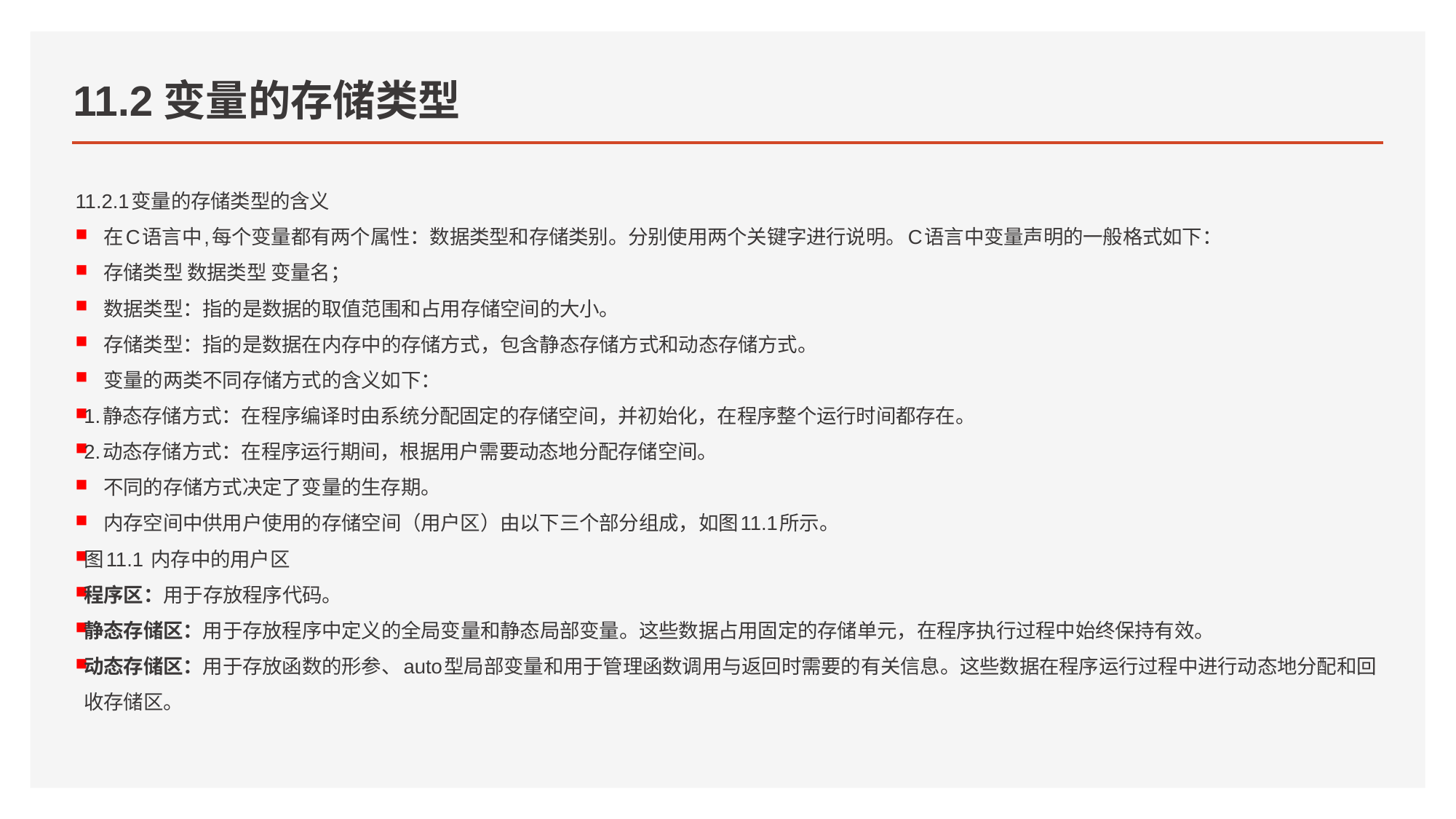

# 11.2变量的存储类型
11.2.1变量的存储类型的含义
    在C语言中,每个变量都有两个属性：数据类型和存储类别。分别使用两个关键字进行说明。C语言中变量声明的一般格式如下：
    存储类型 数据类型 变量名；
    数据类型：指的是数据的取值范围和占用存储空间的大小。
    存储类型：指的是数据在内存中的存储方式，包含静态存储方式和动态存储方式。
    变量的两类不同存储方式的含义如下：
1.静态存储方式：在程序编译时由系统分配固定的存储空间，并初始化，在程序整个运行时间都存在。
2.动态存储方式：在程序运行期间，根据用户需要动态地分配存储空间。
    不同的存储方式决定了变量的生存期。
    内存空间中供用户使用的存储空间（用户区）由以下三个部分组成，如图11.1所示。
图11.1 内存中的用户区
程序区：用于存放程序代码。
静态存储区：用于存放程序中定义的全局变量和静态局部变量。这些数据占用固定的存储单元，在程序执行过程中始终保持有效。
动态存储区：用于存放函数的形参、auto型局部变量和用于管理函数调用与返回时需要的有关信息。这些数据在程序运行过程中进行动态地分配和回收存储区。